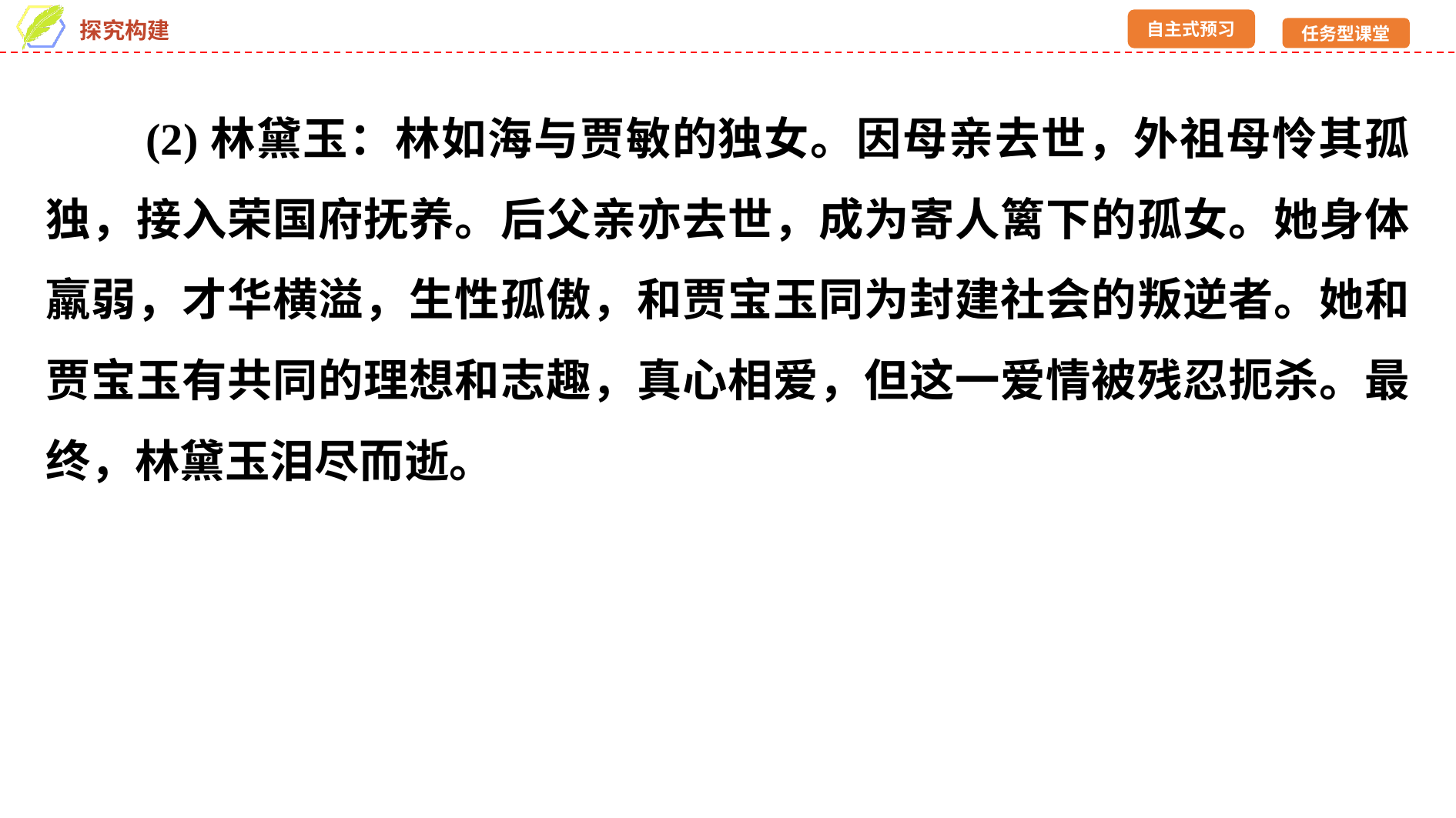

(2)林黛玉：林如海与贾敏的独女。因母亲去世，外祖母怜其孤独，接入荣国府抚养。后父亲亦去世，成为寄人篱下的孤女。她身体羸弱，才华横溢，生性孤傲，和贾宝玉同为封建社会的叛逆者。她和贾宝玉有共同的理想和志趣，真心相爱，但这一爱情被残忍扼杀。最终，林黛玉泪尽而逝。